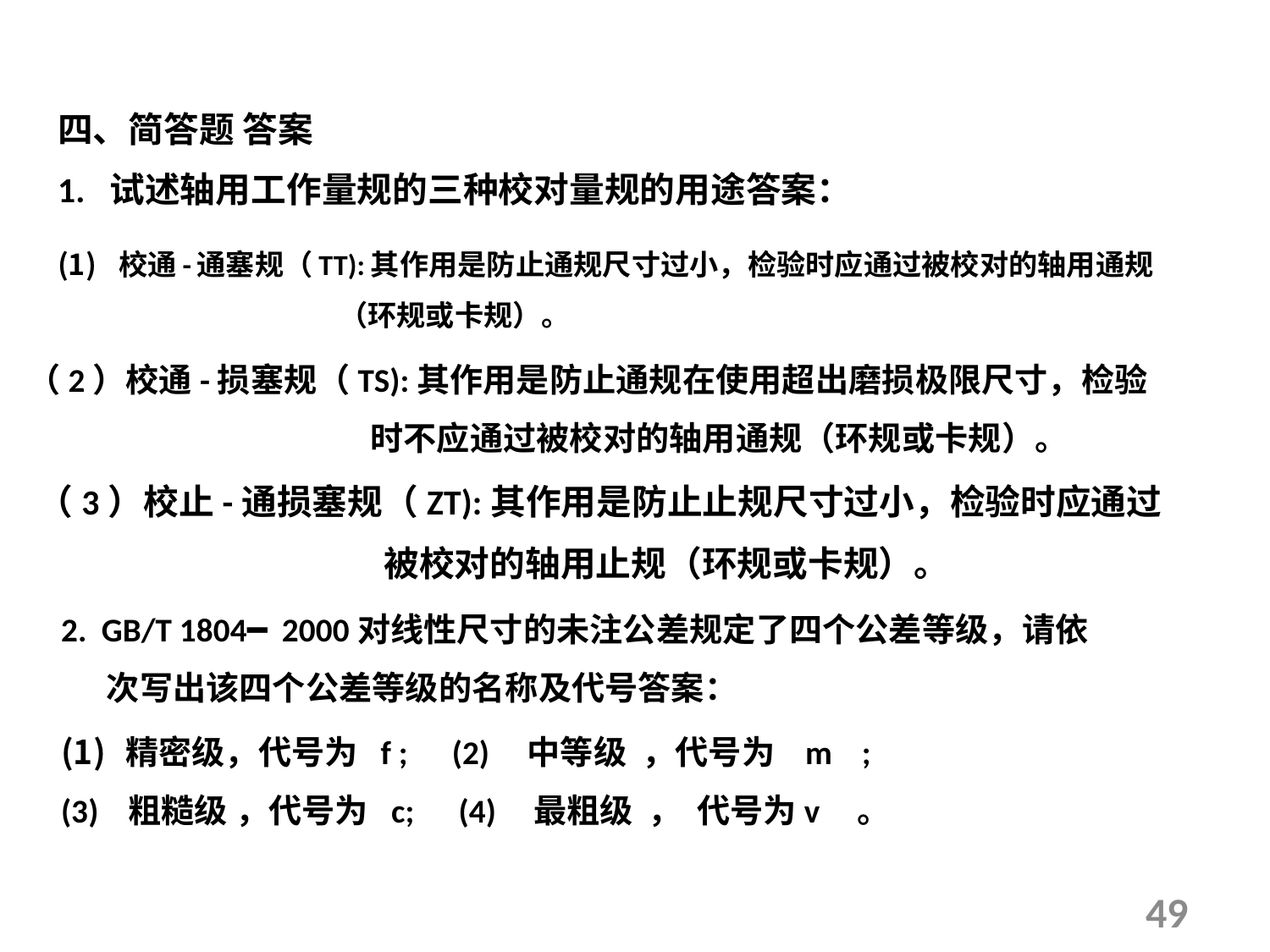

四、简答题 答案
1.  试述轴用工作量规的三种校对量规的用途答案：
校通-通塞规（TT):其作用是防止通规尺寸过小，检验时应通过被校对的轴用通规
                                          （环规或卡规）。
（2）校通-损塞规（TS):其作用是防止通规在使用超出磨损极限尺寸，检验
                                            时不应通过被校对的轴用通规（环规或卡规）。
（3）校止-通损塞规（ZT):其作用是防止止规尺寸过小，检验时应通过
                                          被校对的轴用止规（环规或卡规）。
2.  GB/T 1804━  2000对线性尺寸的未注公差规定了四个公差等级，请依
     次写出该四个公差等级的名称及代号答案：
精密级，代号为  f ;      (2)    中等级  ，代号为   m    ;
(3)   粗糙级 ，代号为  c;      (4)    最粗级  ，  代号为v    。
49